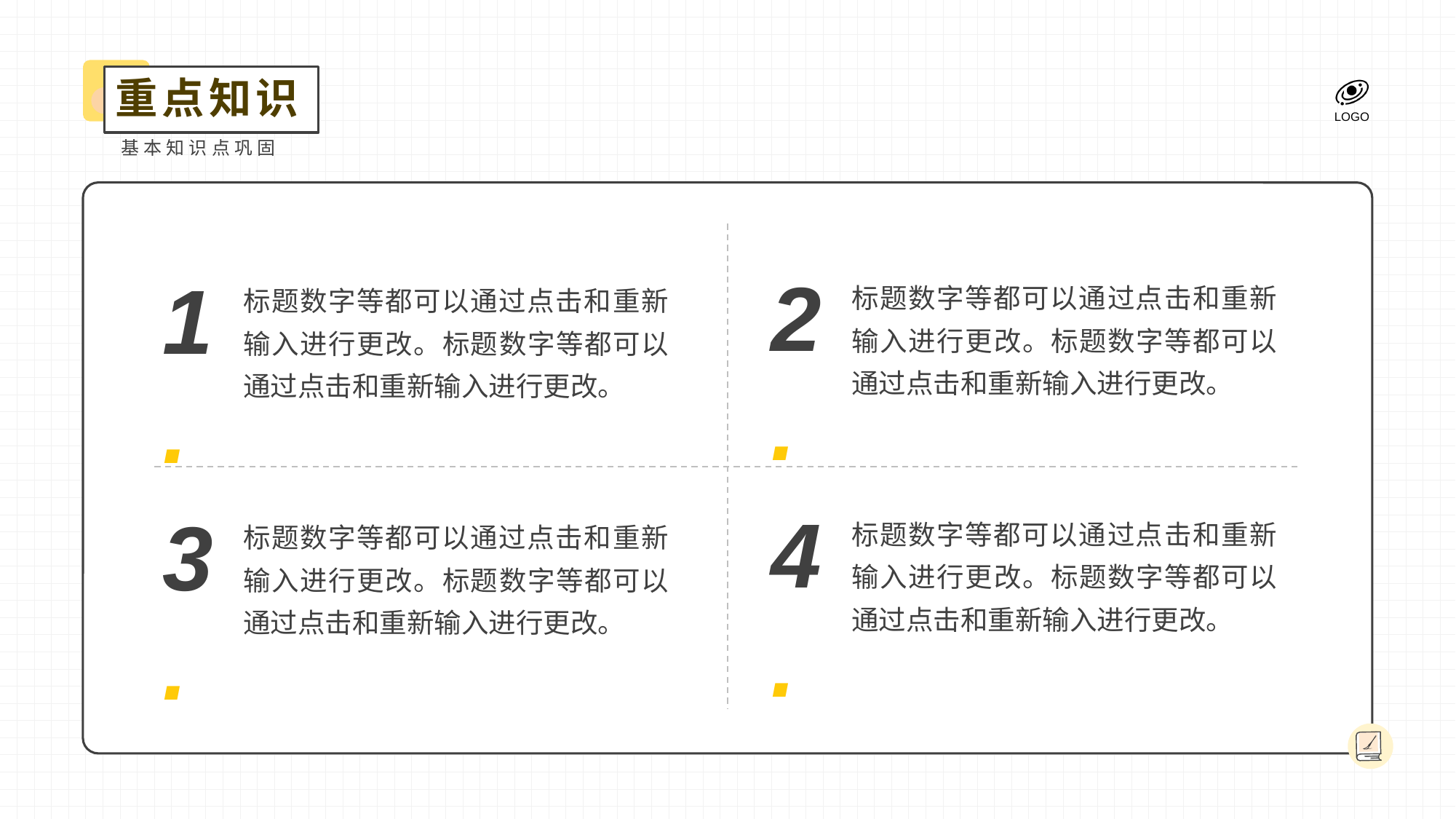

重点知识
基本知识点巩固
2.
1.
标题数字等都可以通过点击和重新输入进行更改。标题数字等都可以通过点击和重新输入进行更改。
标题数字等都可以通过点击和重新输入进行更改。标题数字等都可以通过点击和重新输入进行更改。
4.
3.
标题数字等都可以通过点击和重新输入进行更改。标题数字等都可以通过点击和重新输入进行更改。
标题数字等都可以通过点击和重新输入进行更改。标题数字等都可以通过点击和重新输入进行更改。